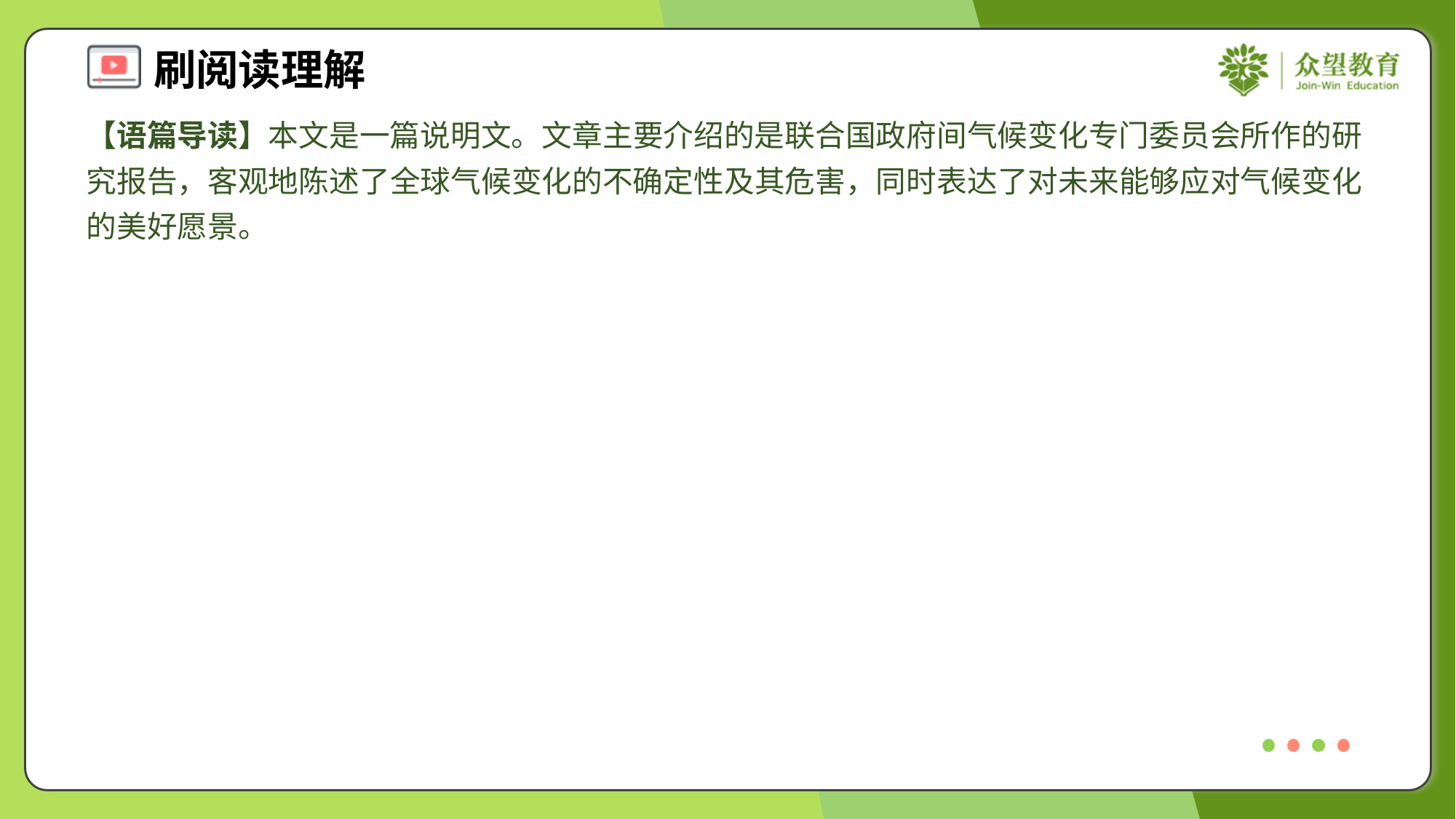

【语篇导读】本文是一篇说明文。文章主要介绍的是联合国政府间气候变化专门委员会所作的研究报告，客观地陈述了全球气候变化的不确定性及其危害，同时表达了对未来能够应对气候变化的美好愿景。